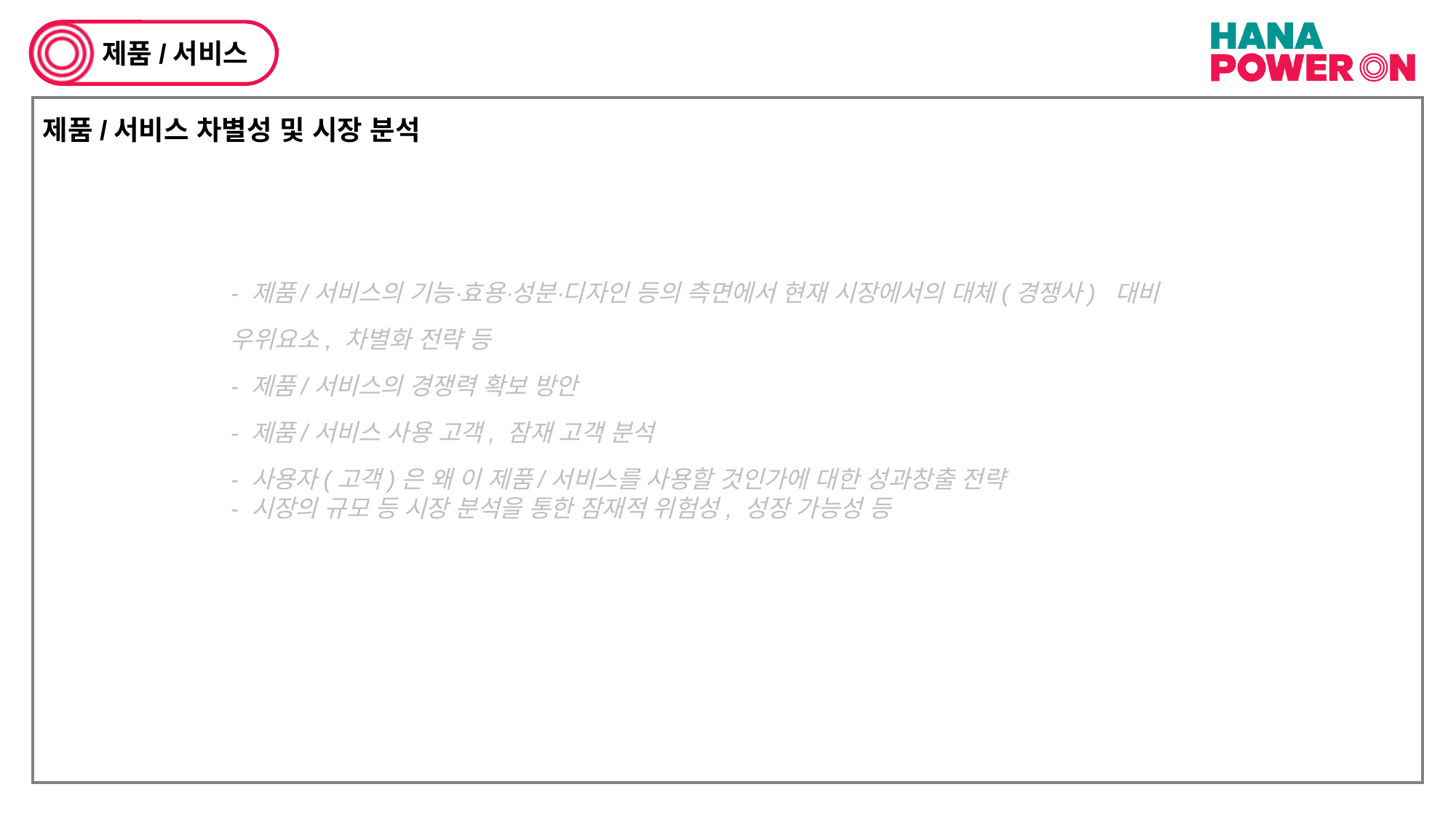

제품/서비스
제품/서비스 차별성 및 시장 분석
- 제품/서비스의 기능∙효용∙성분∙디자인 등의 측면에서 현재 시장에서의 대체(경쟁사)  대비 우위요소, 차별화 전략 등
- 제품/서비스의 경쟁력 확보 방안
- 제품/서비스 사용 고객, 잠재 고객 분석
- 사용자(고객)은 왜 이 제품/서비스를 사용할 것인가에 대한 성과창출 전략
- 시장의 규모 등 시장 분석을 통한 잠재적 위험성, 성장 가능성 등